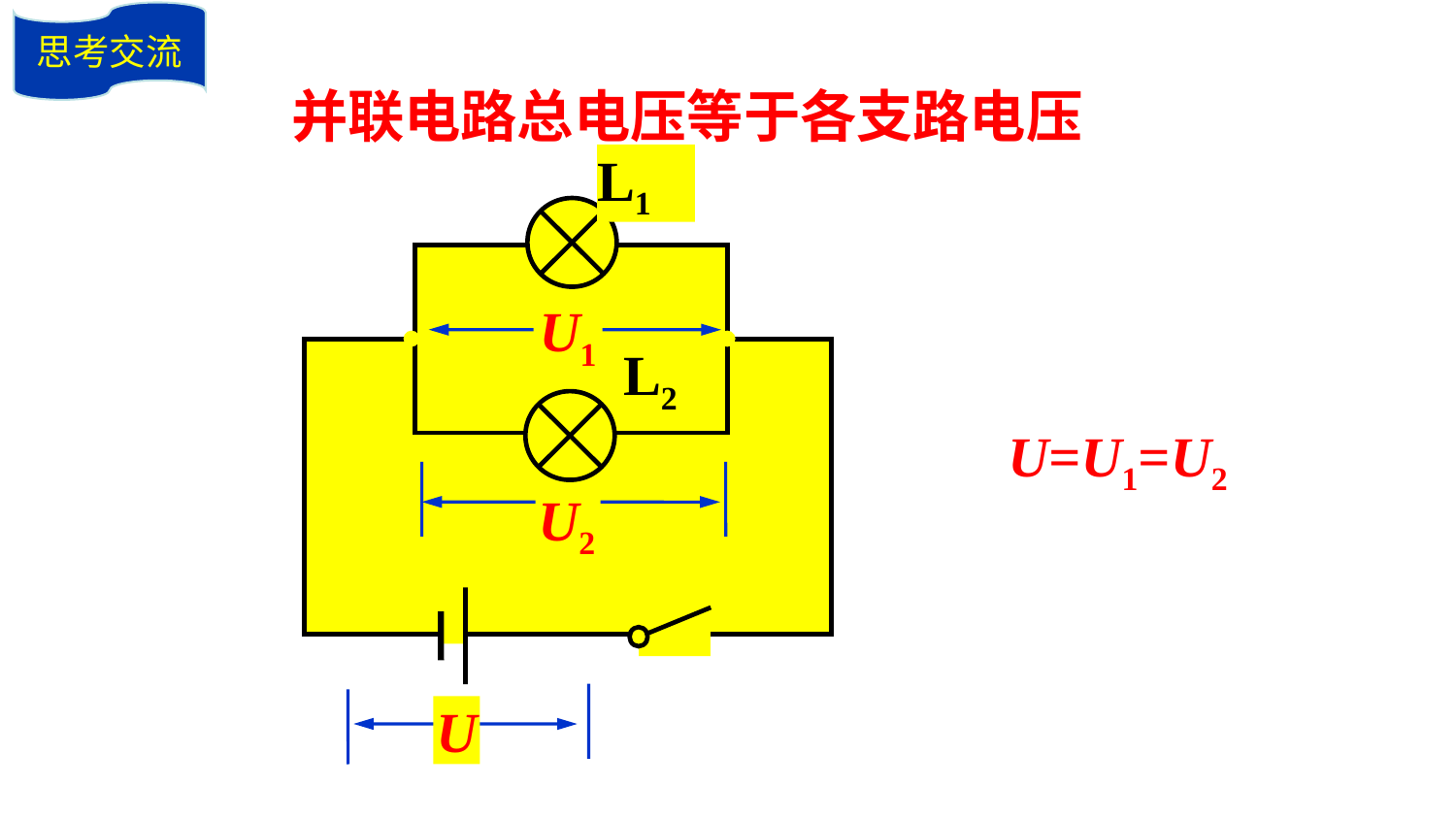

思考交流
并联电路总电压等于各支路电压
L1

L2

U1

U=U1=U2

U2

U